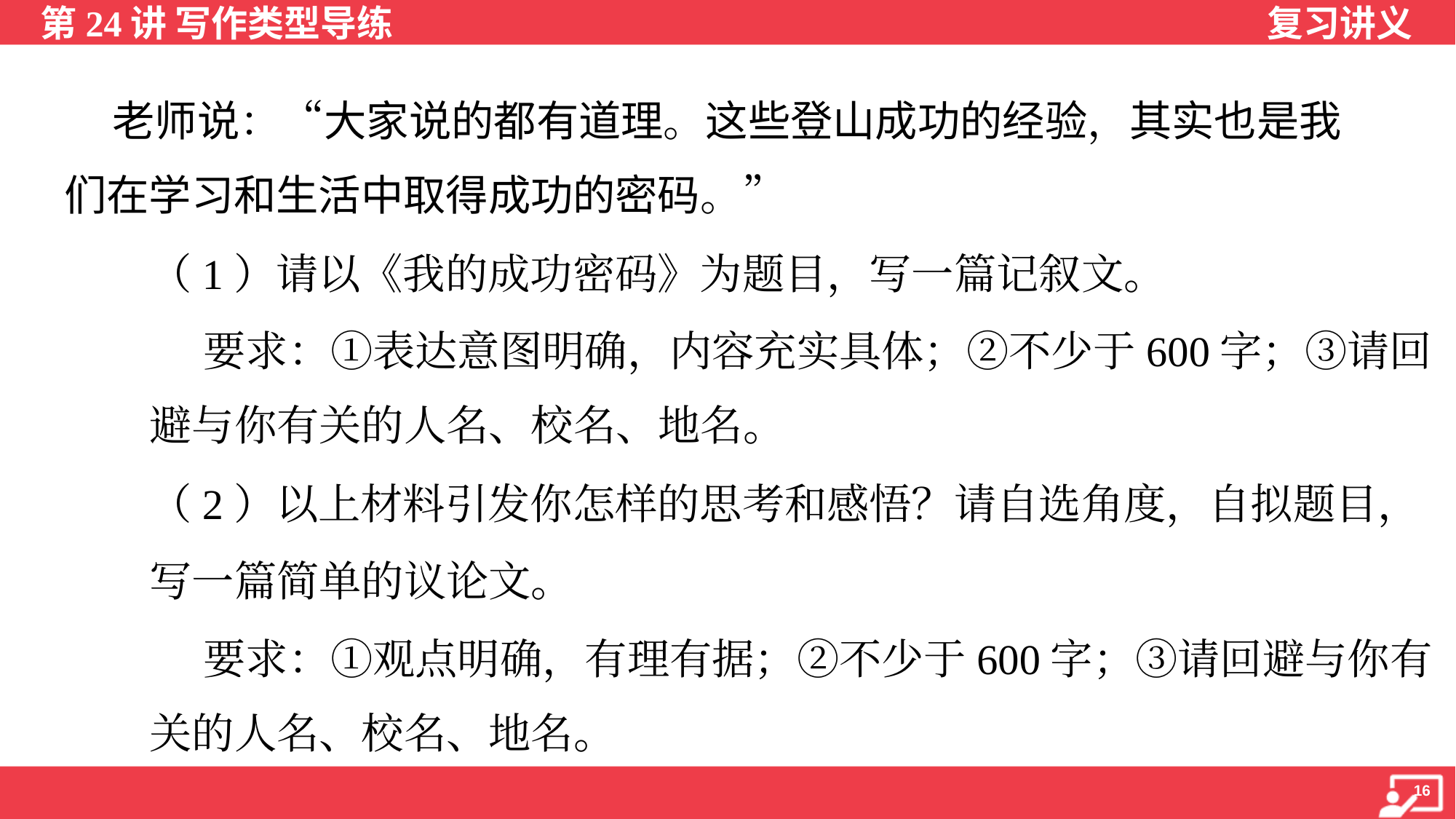

老师说：“大家说的都有道理。这些登山成功的经验，其实也是我
们在学习和生活中取得成功的密码。”
（1）请以《我的成功密码》为题目，写一篇记叙文。
    要求：①表达意图明确，内容充实具体；②不少于600字；③请回
避与你有关的人名、校名、地名。
（2）以上材料引发你怎样的思考和感悟？请自选角度，自拟题目，
写一篇简单的议论文。
    要求：①观点明确，有理有据；②不少于600字；③请回避与你有
关的人名、校名、地名。